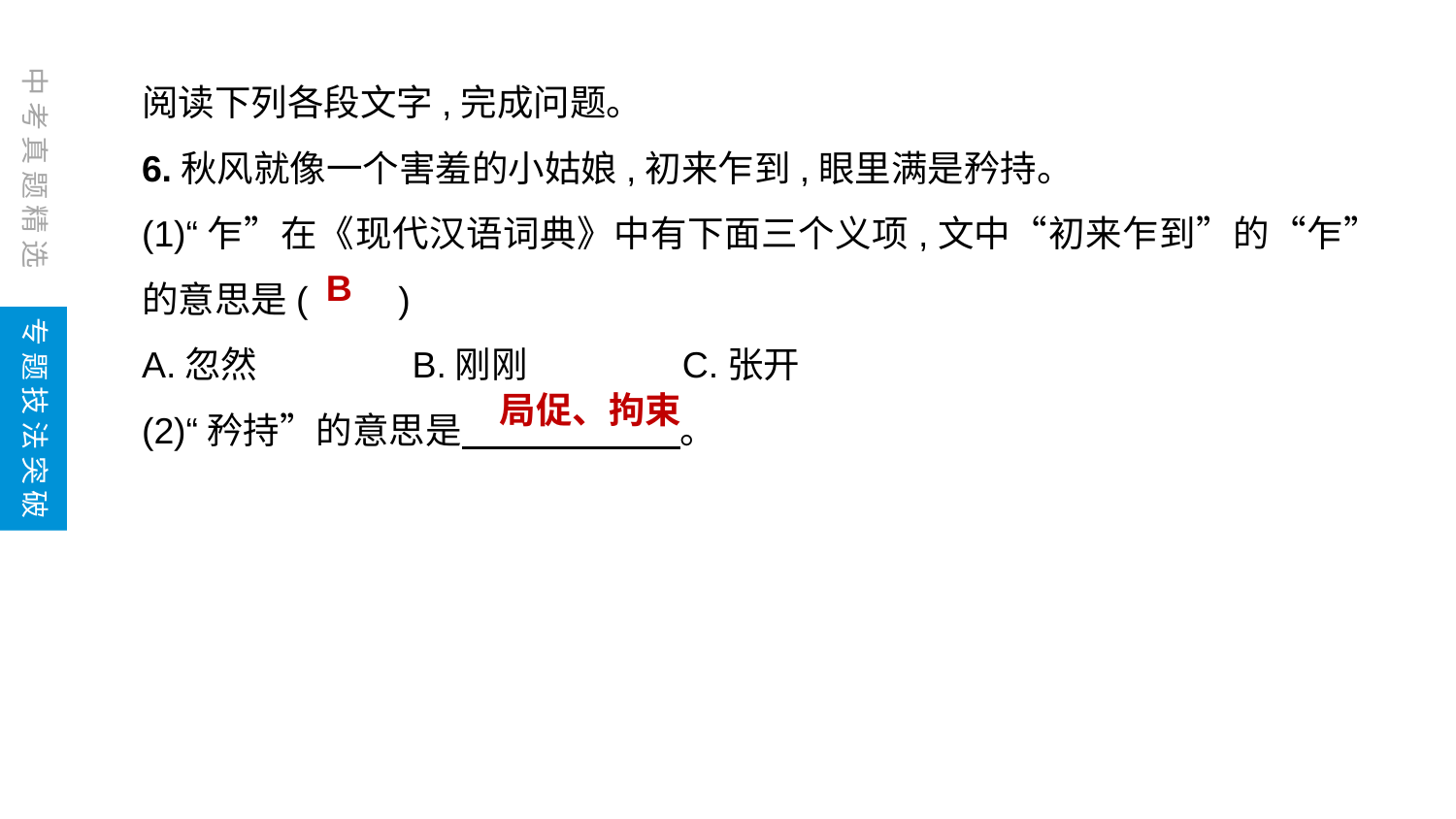

阅读下列各段文字,完成问题。
6.秋风就像一个害羞的小姑娘,初来乍到,眼里满是矜持。
(1)“乍”在《现代汉语词典》中有下面三个义项,文中“初来乍到”的“乍”的意思是(　　)
A.忽然　　　　B.刚刚　　　　C.张开
(2)“矜持”的意思是　　　　　　。
中考真题精选
B

专题技法突破
局促、拘束